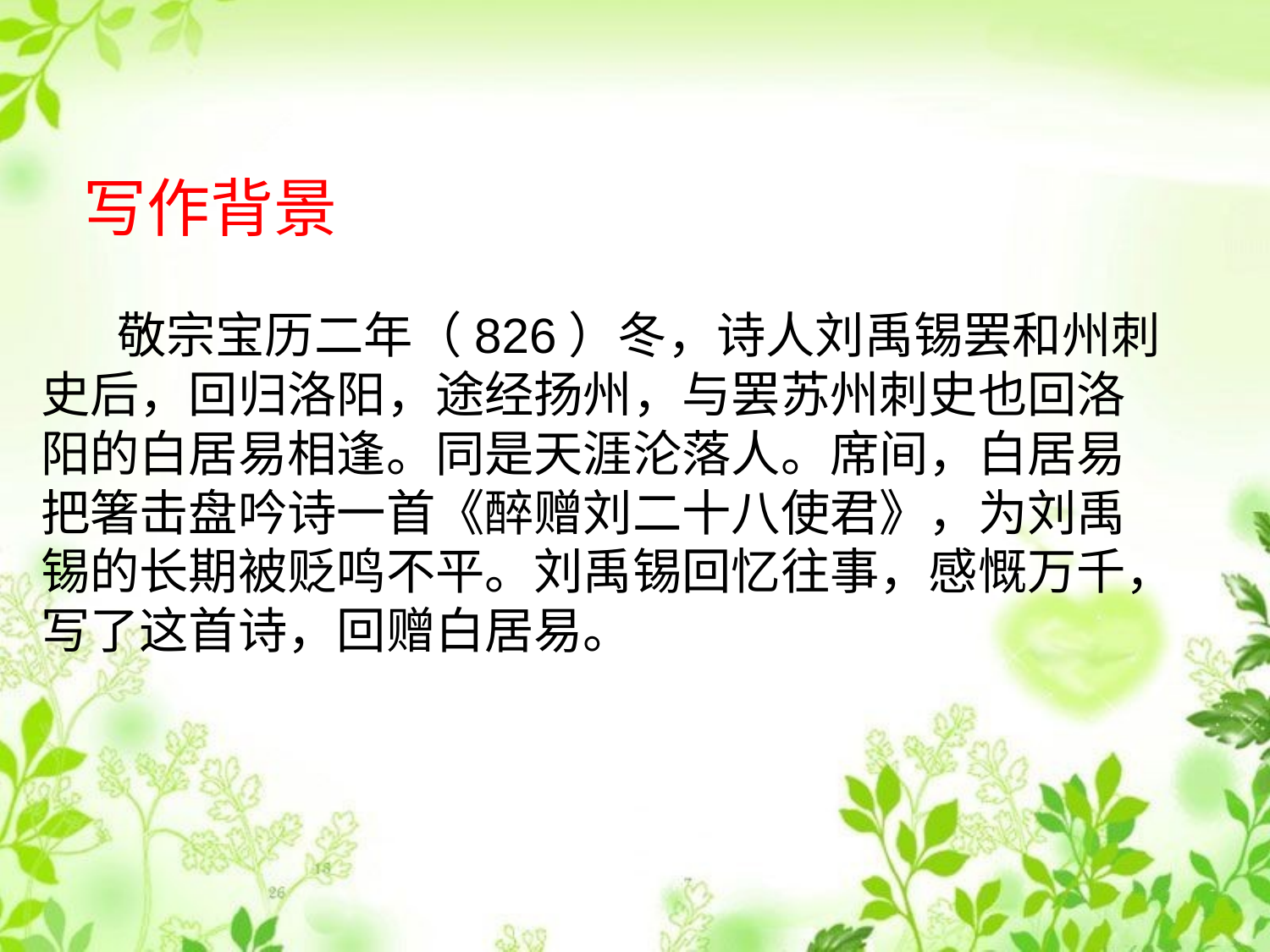

写作背景

  敬宗宝历二年（826）冬，诗人刘禹锡罢和州刺史后，回归洛阳，途经扬州，与罢苏州刺史也回洛阳的白居易相逢。同是天涯沦落人。席间，白居易把箸击盘吟诗一首《醉赠刘二十八使君》，为刘禹锡的长期被贬鸣不平。刘禹锡回忆往事，感慨万千，写了这首诗，回赠白居易。